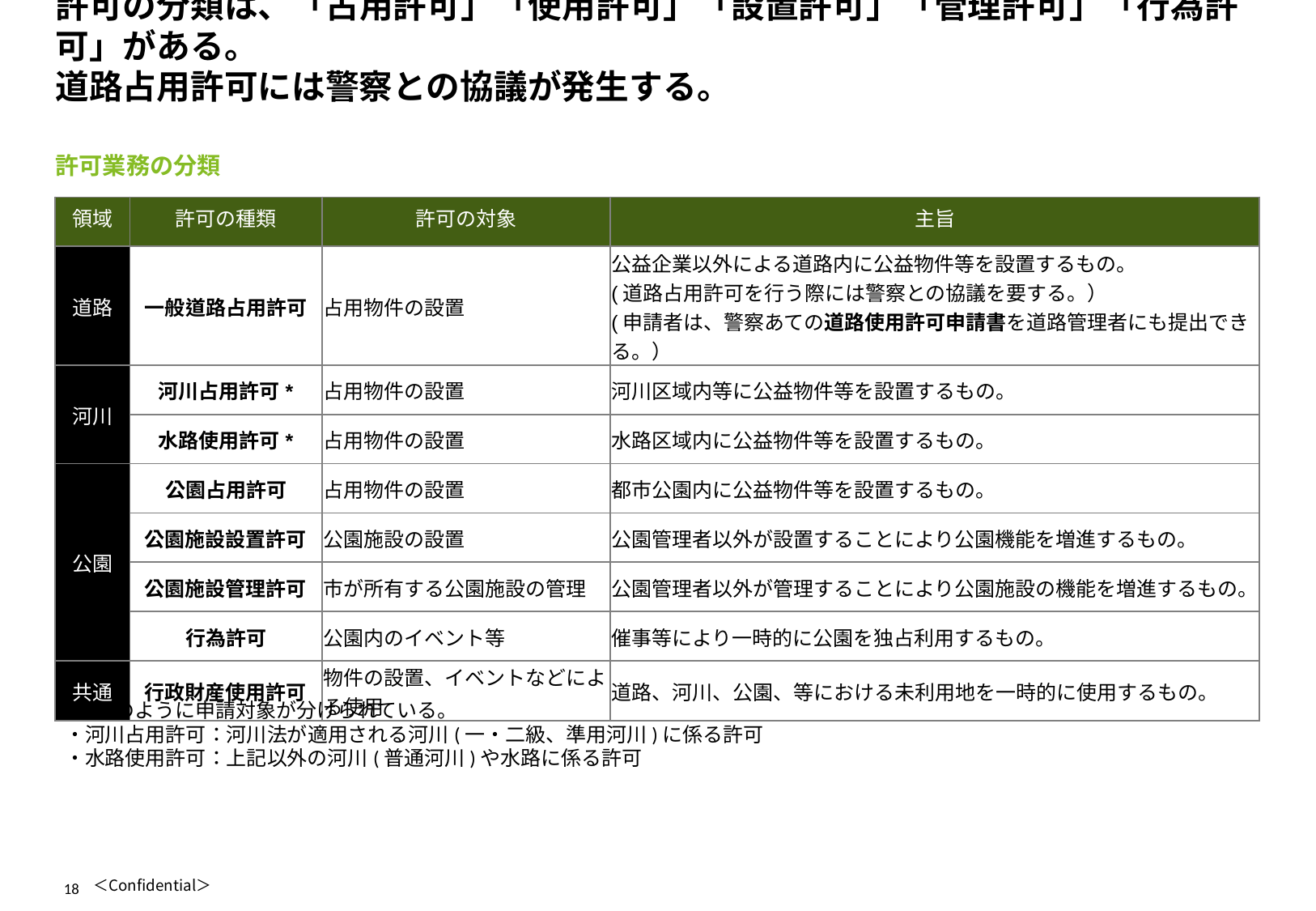

# 許可の分類は、「占用許可」「使用許可」「設置許可」「管理許可」「行為許可」がある。 道路占用許可には警察との協議が発生する。
許可業務の分類
| 領域 | 許可の種類 | 許可の対象 | 主旨 |
| --- | --- | --- | --- |
| 道路 | 一般道路占用許可 | 占用物件の設置 | 公益企業以外による道路内に公益物件等を設置するもの。 (道路占用許可を行う際には警察との協議を要する。） (申請者は、警察あての道路使用許可申請書を道路管理者にも提出できる。） |
| 河川 | 河川占用許可\* | 占用物件の設置 | 河川区域内等に公益物件等を設置するもの。 |
|  | 水路使用許可\* | 占用物件の設置 | 水路区域内に公益物件等を設置するもの。 |
| 公園 | 公園占用許可 | 占用物件の設置 | 都市公園内に公益物件等を設置するもの。 |
|  | 公園施設設置許可 | 公園施設の設置 | 公園管理者以外が設置することにより公園機能を増進するもの。 |
|  | 公園施設管理許可 | 市が所有する公園施設の管理 | 公園管理者以外が管理することにより公園施設の機能を増進するもの。 |
|  | 行為許可 | 公園内のイベント等 | 催事等により一時的に公園を独占利用するもの。 |
| 共通 | 行政財産使用許可 | 物件の設置、イベントなどによる使用 | 道路、河川、公園、等における未利用地を一時的に使用するもの。 |
*下記のように申請対象が分けられている。
・河川占用許可：河川法が適用される河川(一・二級、準用河川)に係る許可
・水路使用許可：上記以外の河川(普通河川)や水路に係る許可
18
＜Confidential＞